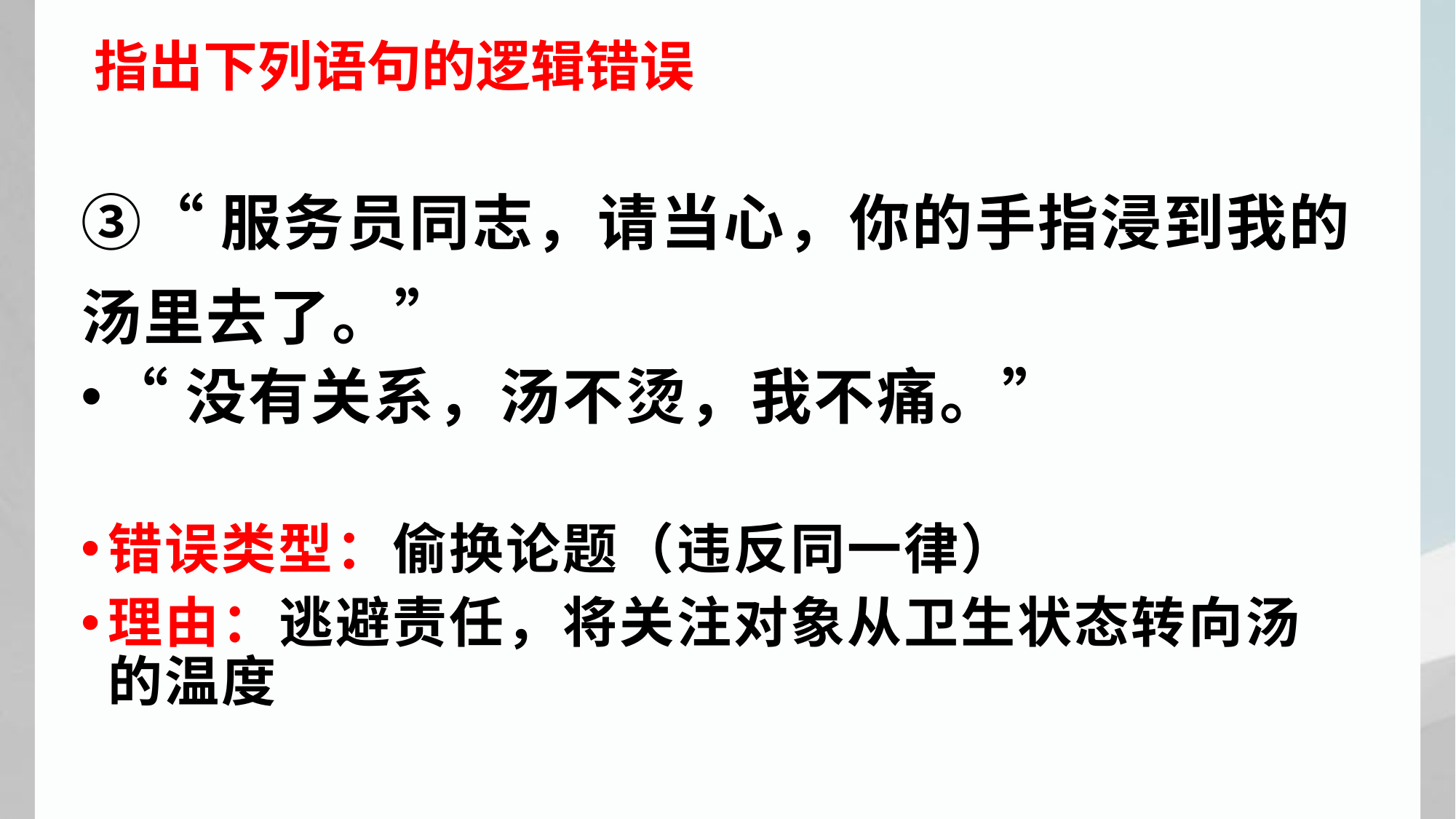

指出下列语句的逻辑错误
③“服务员同志，请当心，你的手指浸到我的汤里去了。”
“没有关系，汤不烫，我不痛。”

错误类型：偷换论题（违反同一律）
理由：逃避责任，将关注对象从卫生状态转向汤的温度